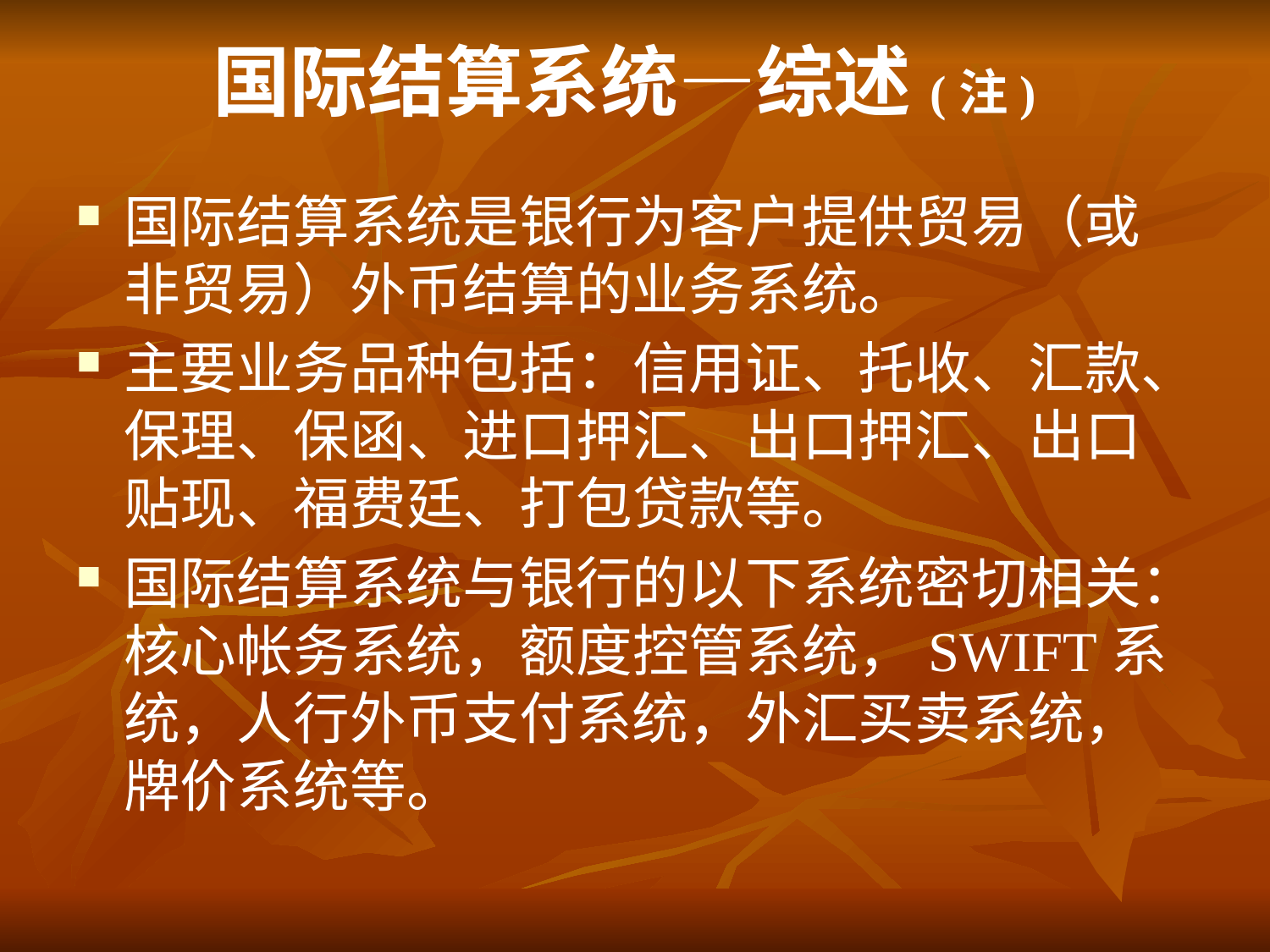

# 国际结算系统—综述(注)
国际结算系统是银行为客户提供贸易（或非贸易）外币结算的业务系统。
主要业务品种包括：信用证、托收、汇款、保理、保函、进口押汇、出口押汇、出口贴现、福费廷、打包贷款等。
国际结算系统与银行的以下系统密切相关：核心帐务系统，额度控管系统，SWIFT系统，人行外币支付系统，外汇买卖系统，牌价系统等。